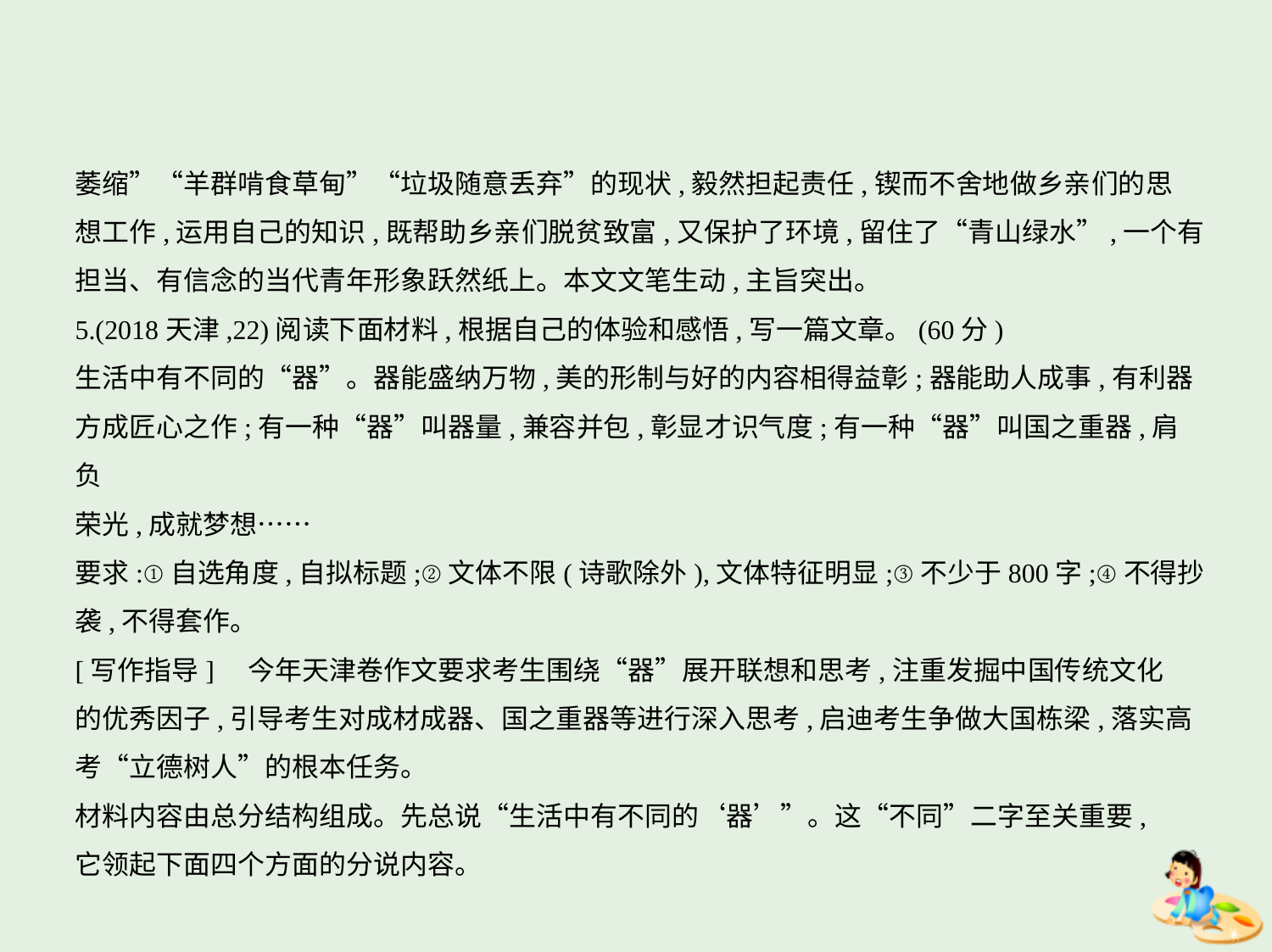

萎缩”“羊群啃食草甸”“垃圾随意丢弃”的现状,毅然担起责任,锲而不舍地做乡亲们的思
想工作,运用自己的知识,既帮助乡亲们脱贫致富,又保护了环境,留住了“青山绿水”,一个有
担当、有信念的当代青年形象跃然纸上。本文文笔生动,主旨突出。
5.(2018天津,22)阅读下面材料,根据自己的体验和感悟,写一篇文章。(60分)
生活中有不同的“器”。器能盛纳万物,美的形制与好的内容相得益彰;器能助人成事,有利器
方成匠心之作;有一种“器”叫器量,兼容并包,彰显才识气度;有一种“器”叫国之重器,肩负
荣光,成就梦想……
要求:①自选角度,自拟标题;②文体不限(诗歌除外),文体特征明显;③不少于800字;④不得抄
袭,不得套作。
[写作指导]　今年天津卷作文要求考生围绕“器”展开联想和思考,注重发掘中国传统文化
的优秀因子,引导考生对成材成器、国之重器等进行深入思考,启迪考生争做大国栋梁,落实高
考“立德树人”的根本任务。
材料内容由总分结构组成。先总说“生活中有不同的‘器’”。这“不同”二字至关重要,
它领起下面四个方面的分说内容。